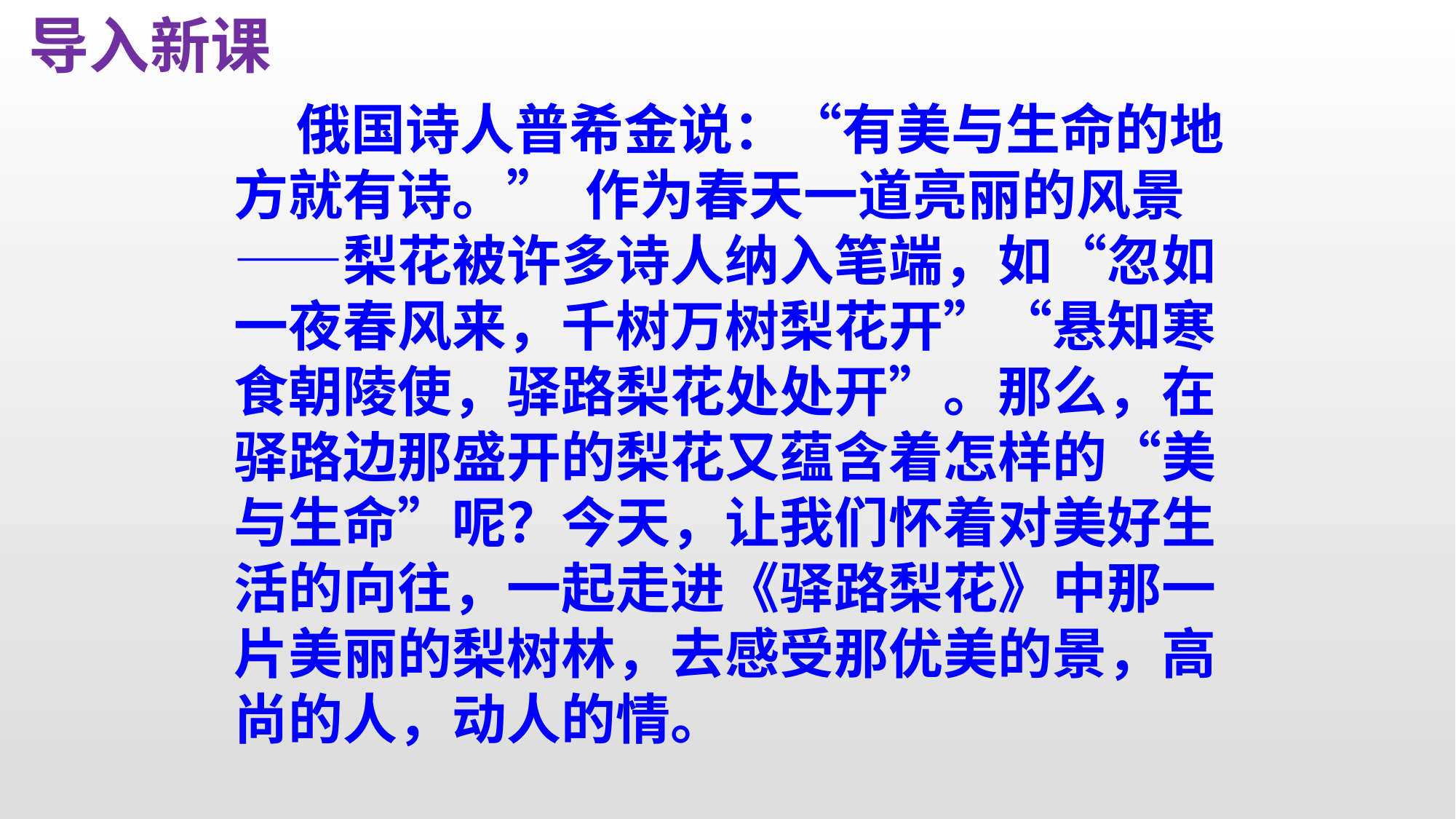

导入新课
    俄国诗人普希金说：“有美与生命的地方就有诗。”  作为春天一道亮丽的风景——梨花被许多诗人纳入笔端，如“忽如一夜春风来，千树万树梨花开”“悬知寒食朝陵使，驿路梨花处处开”。那么，在驿路边那盛开的梨花又蕴含着怎样的“美与生命”呢？今天，让我们怀着对美好生活的向往，一起走进《驿路梨花》中那一片美丽的梨树林，去感受那优美的景，高尚的人，动人的情。